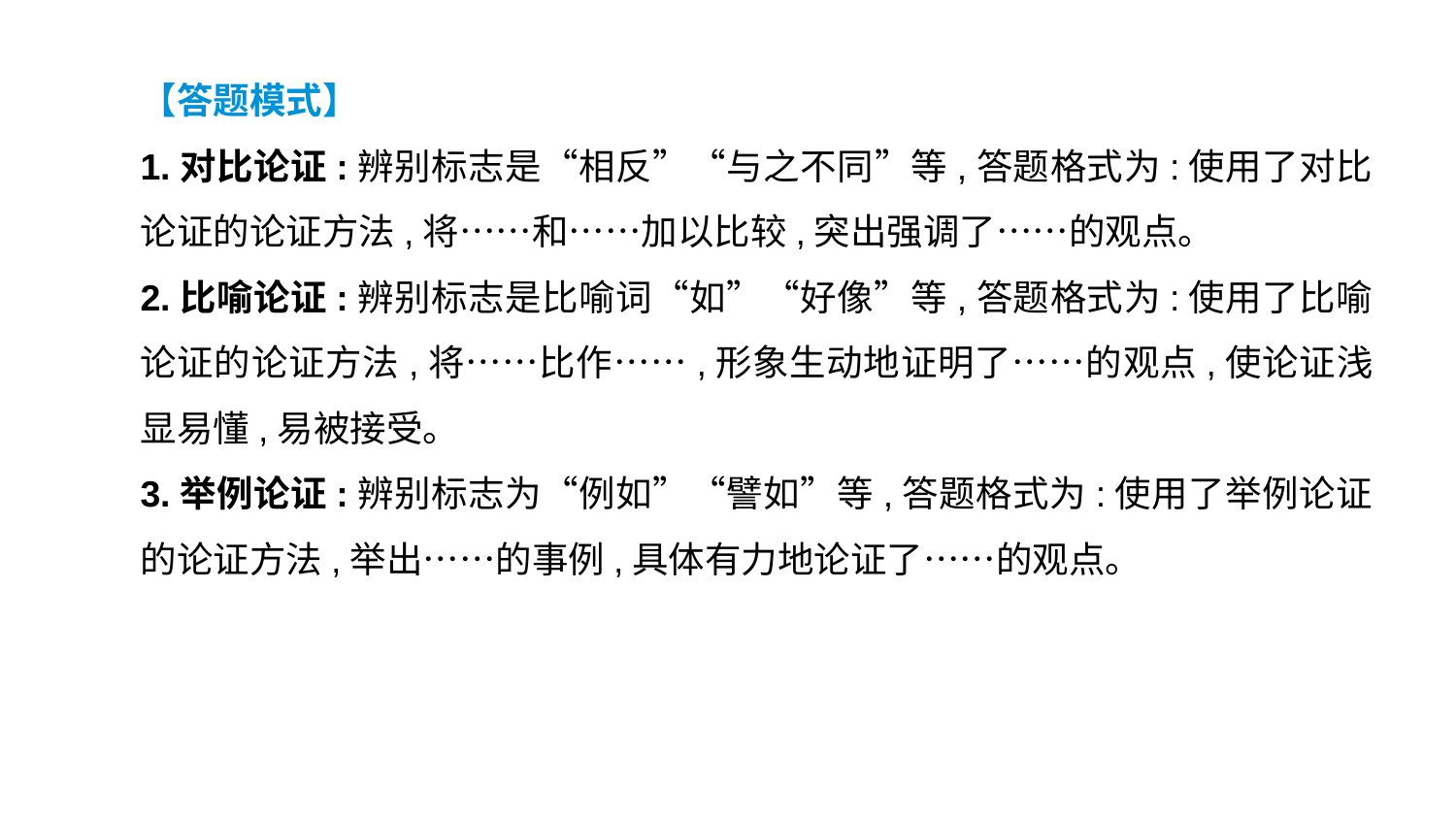

【答题模式】
1.对比论证:辨别标志是“相反”“与之不同”等,答题格式为:使用了对比论证的论证方法,将……和……加以比较,突出强调了……的观点。
2.比喻论证:辨别标志是比喻词“如”“好像”等,答题格式为:使用了比喻论证的论证方法,将……比作……,形象生动地证明了……的观点,使论证浅显易懂,易被接受。
3.举例论证:辨别标志为“例如”“譬如”等,答题格式为:使用了举例论证的论证方法,举出……的事例,具体有力地论证了……的观点。